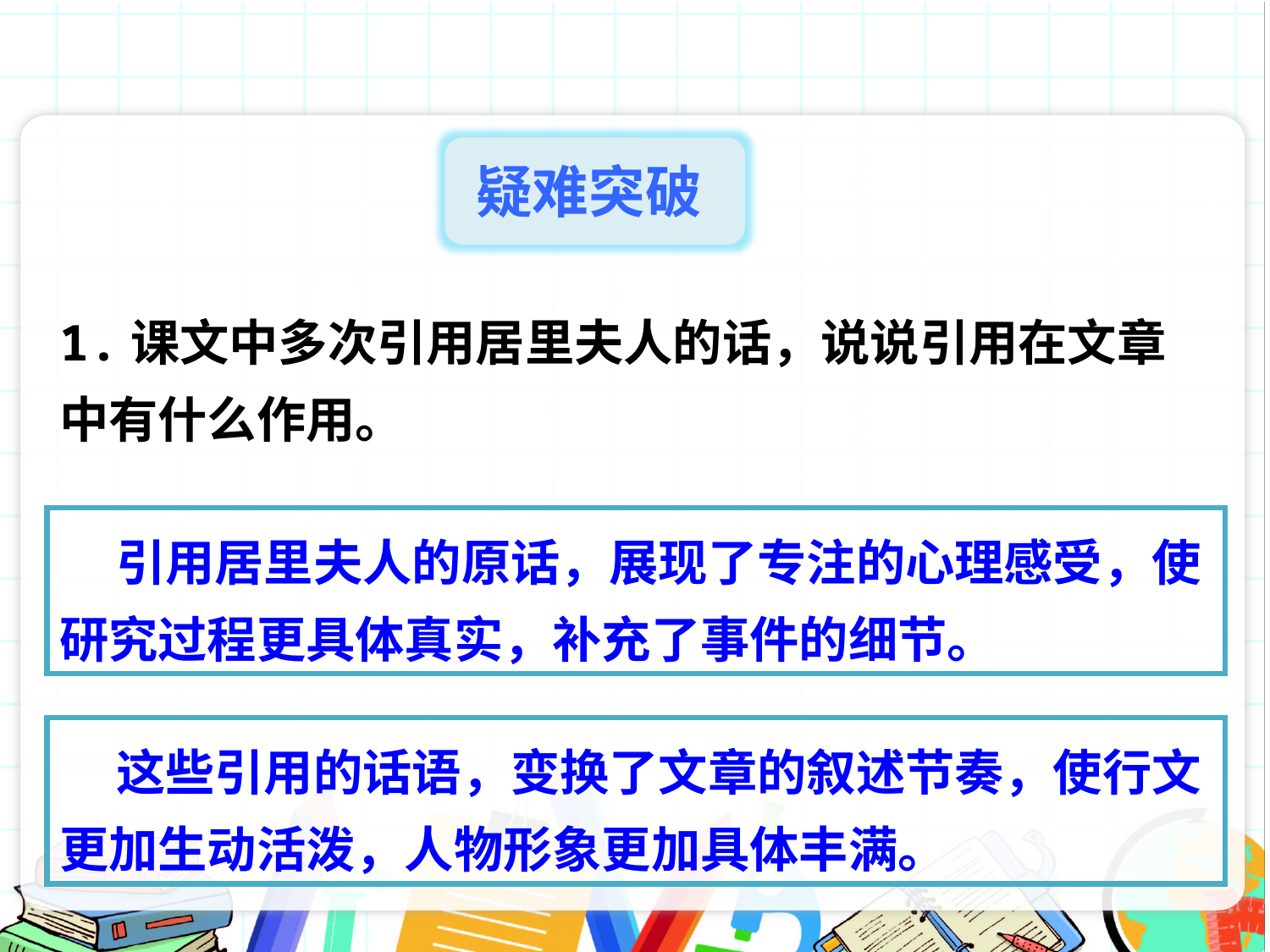

疑难突破
1.课文中多次引用居里夫人的话，说说引用在文章中有什么作用。
    引用居里夫人的原话，展现了专注的心理感受，使研究过程更具体真实，补充了事件的细节。
    这些引用的话语，变换了文章的叙述节奏，使行文更加生动活泼，人物形象更加具体丰满。